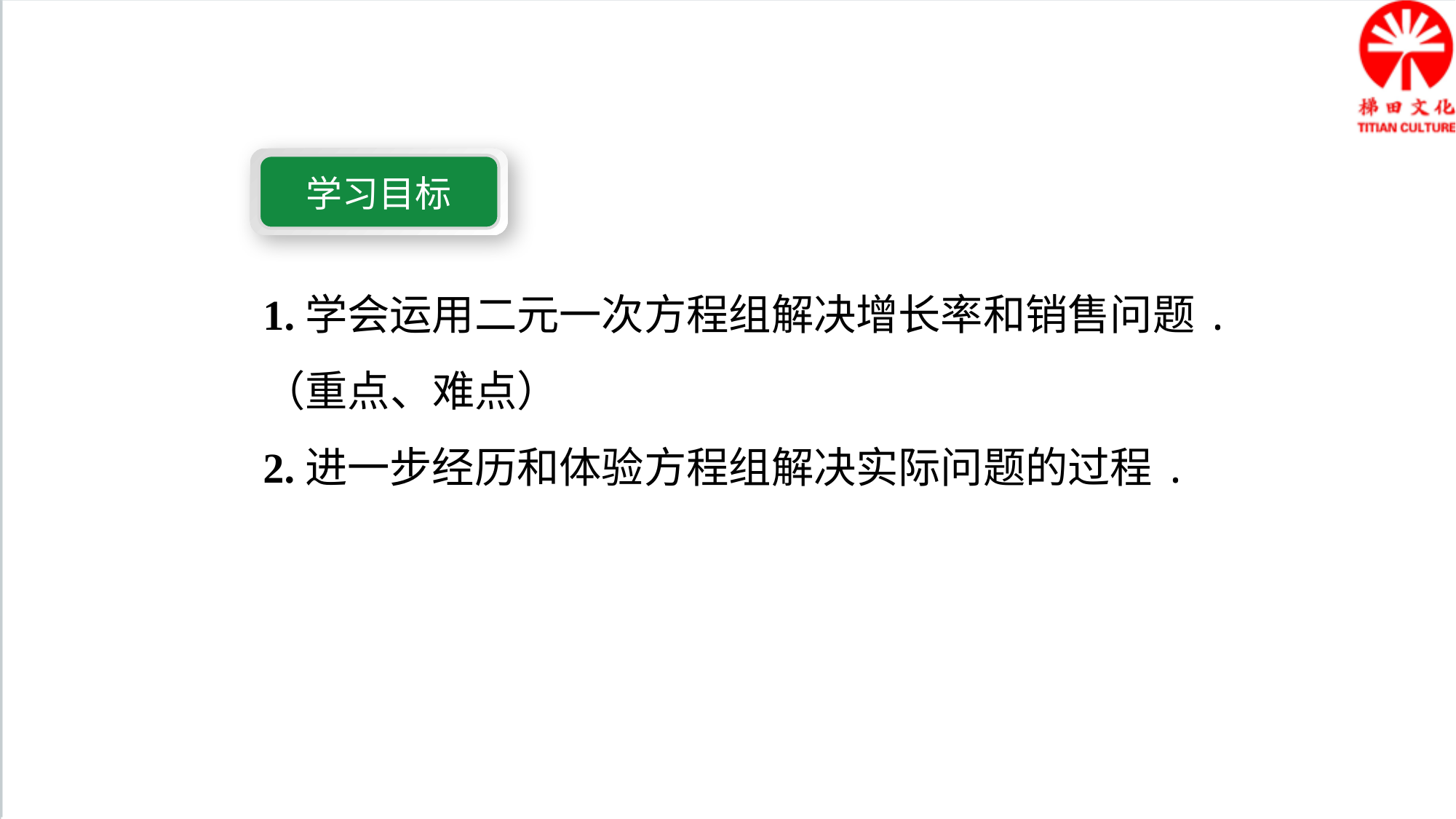

学习目标
1.学会运用二元一次方程组解决增长率和销售问题.（重点、难点）
2.进一步经历和体验方程组解决实际问题的过程.